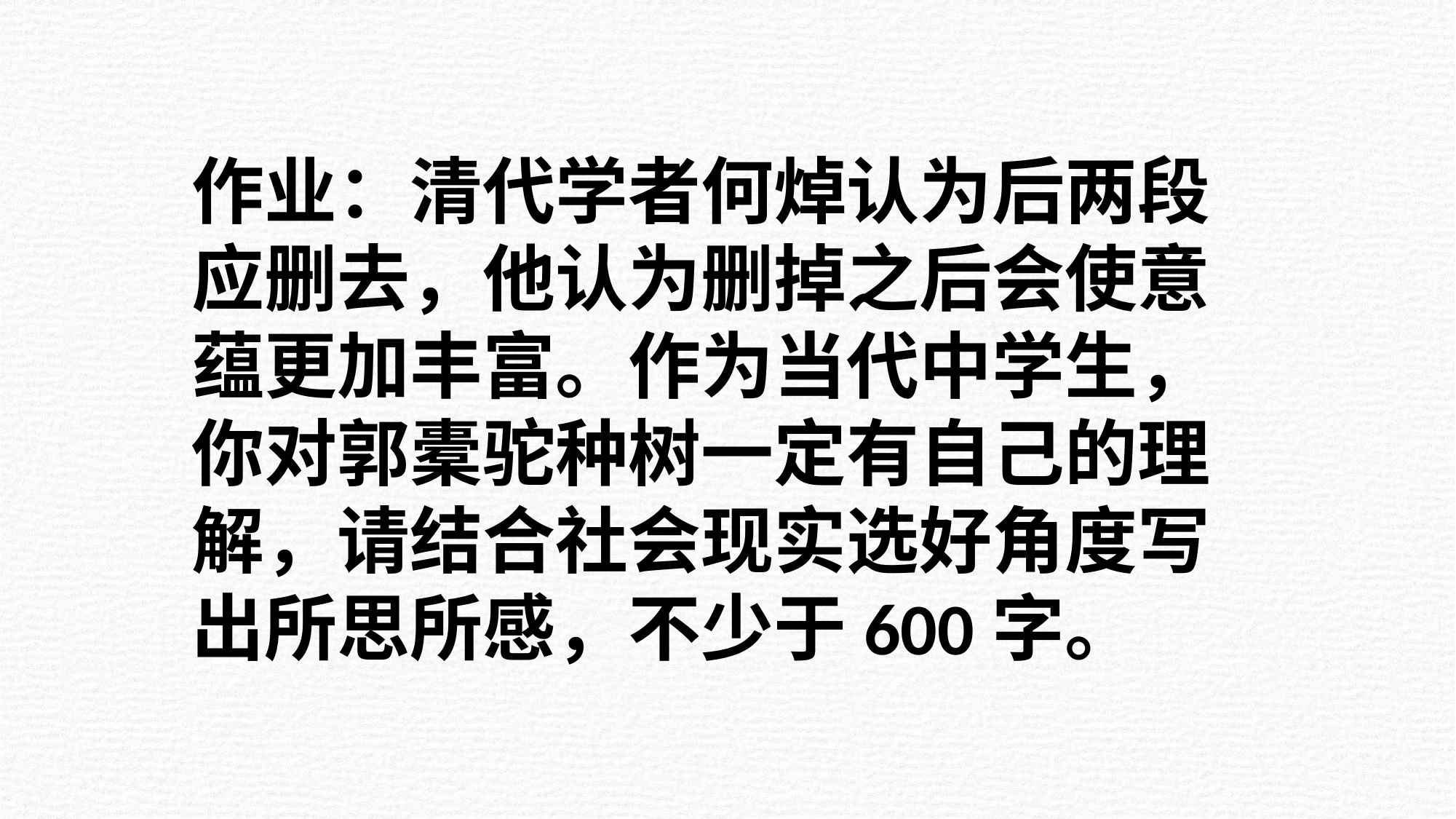

作业：清代学者何焯认为后两段应删去，他认为删掉之后会使意蕴更加丰富。作为当代中学生，你对郭橐驼种树一定有自己的理解，请结合社会现实选好角度写出所思所感，不少于600字。